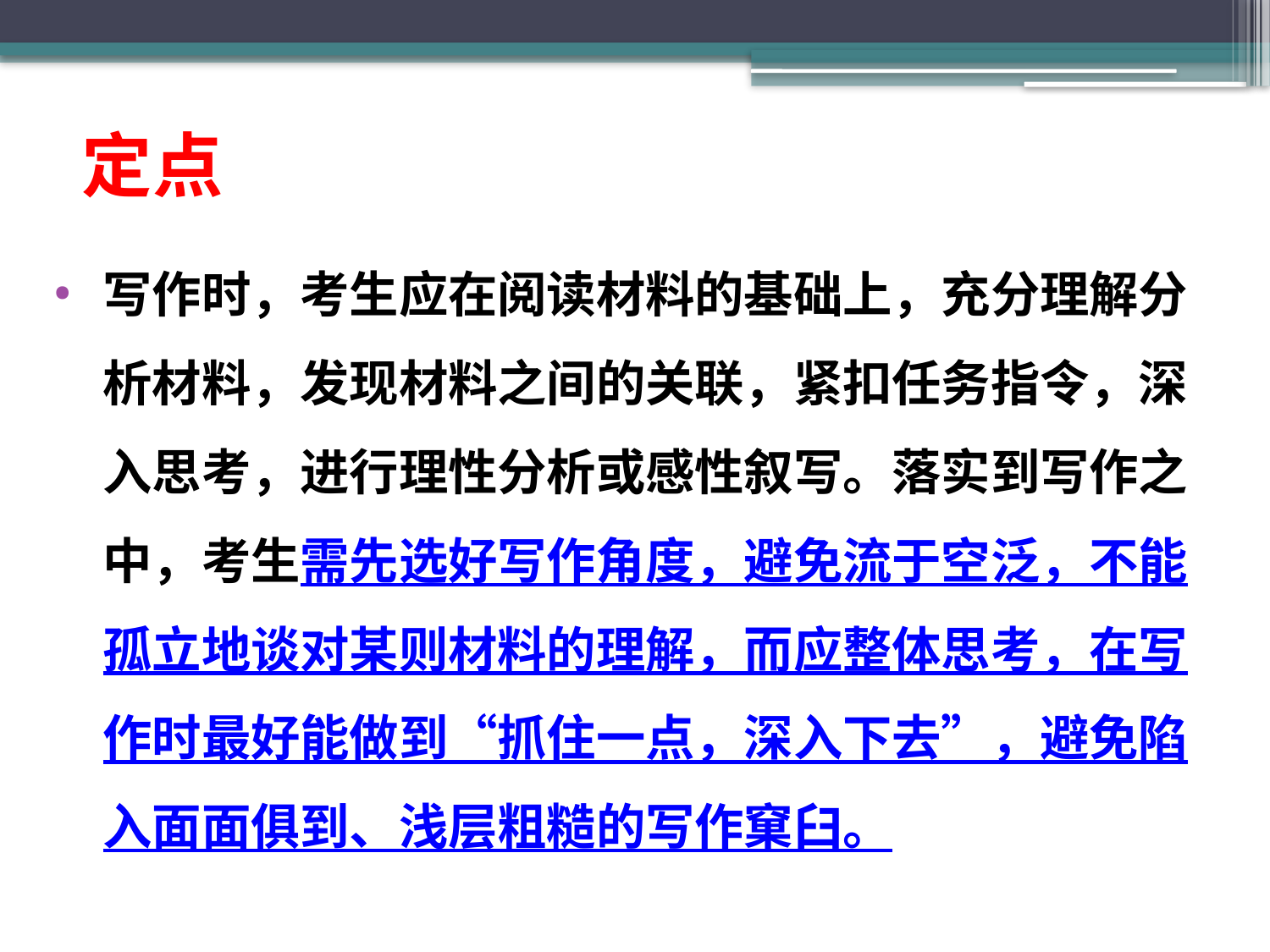

# 定点
写作时，考生应在阅读材料的基础上，充分理解分析材料，发现材料之间的关联，紧扣任务指令，深入思考，进行理性分析或感性叙写。落实到写作之中，考生需先选好写作角度，避免流于空泛，不能孤立地谈对某则材料的理解，而应整体思考，在写作时最好能做到“抓住一点，深入下去”，避免陷入面面俱到、浅层粗糙的写作窠臼。